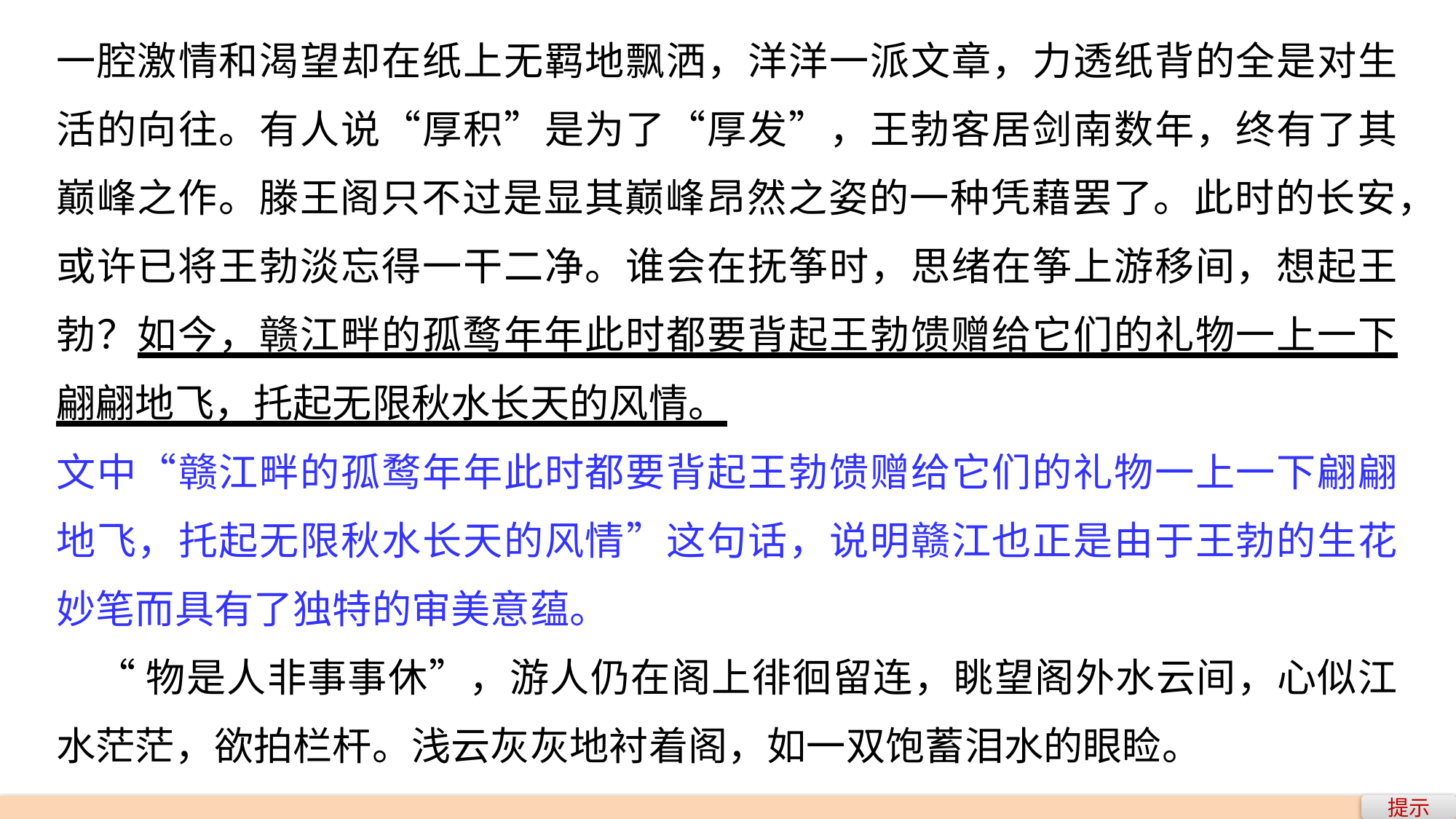

一腔激情和渴望却在纸上无羁地飘洒，洋洋一派文章，力透纸背的全是对生活的向往。有人说“厚积”是为了“厚发”，王勃客居剑南数年，终有了其巅峰之作。滕王阁只不过是显其巅峰昂然之姿的一种凭藉罢了。此时的长安，或许已将王勃淡忘得一干二净。谁会在抚筝时，思绪在筝上游移间，想起王勃？如今，赣江畔的孤鹜年年此时都要背起王勃馈赠给它们的礼物一上一下翩翩地飞，托起无限秋水长天的风情。
文中“赣江畔的孤鹜年年此时都要背起王勃馈赠给它们的礼物一上一下翩翩地飞，托起无限秋水长天的风情”这句话，说明赣江也正是由于王勃的生花妙笔而具有了独特的审美意蕴。
    “物是人非事事休”，游人仍在阁上徘徊留连，眺望阁外水云间，心似江水茫茫，欲拍栏杆。浅云灰灰地衬着阁，如一双饱蓄泪水的眼睑。
提示